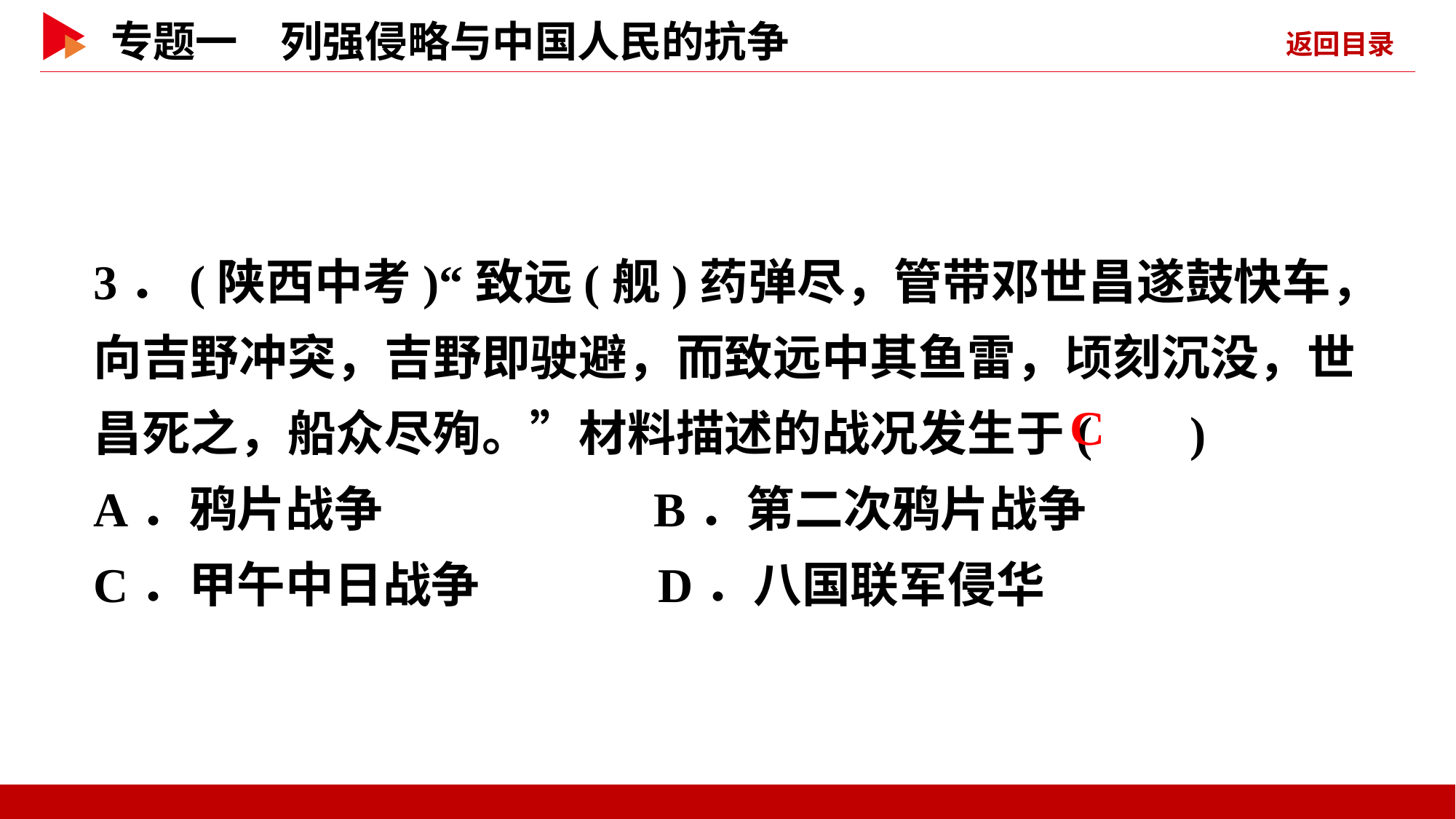

3．(陕西中考)“致远(舰)药弹尽，管带邓世昌遂鼓快车，向吉野冲突，吉野即驶避，而致远中其鱼雷，顷刻沉没，世昌死之，船众尽殉。”材料描述的战况发生于(        )
A．鸦片战争　                   B．第二次鸦片战争
C．甲午中日战争               D．八国联军侵华
   C